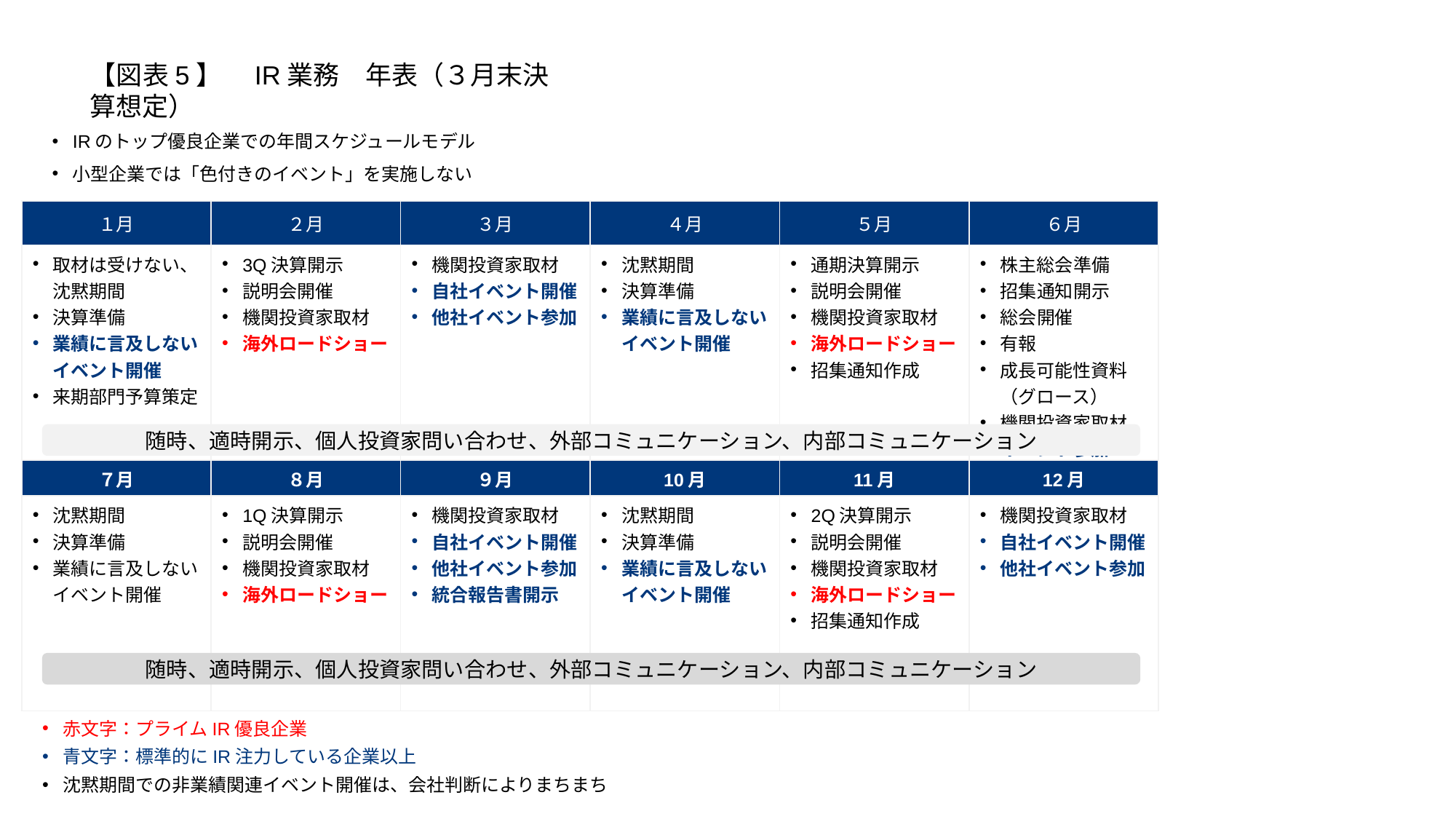

【図表5】　IR業務　年表（３月末決算想定）
IRのトップ優良企業での年間スケジュールモデル
小型企業では「色付きのイベント」を実施しない
| １月 | ２月 | ３月 | ４月 | ５月 | ６月 |
| --- | --- | --- | --- | --- | --- |
| 取材は受けない、沈黙期間 決算準備 業績に言及しないイベント開催 来期部門予算策定 | 3Q決算開示 説明会開催 機関投資家取材 海外ロードショー | 機関投資家取材 自社イベント開催 他社イベント参加 | 沈黙期間 決算準備 業績に言及しないイベント開催 | 通期決算開示 説明会開催 機関投資家取材 海外ロードショー 招集通知作成 | 株主総会準備 招集通知開示 総会開催 有報 成長可能性資料（グロース） 機関投資家取材 イベント参加 |
| ７月 | ８月 | ９月 | 10月 | 11月 | 12月 |
| 沈黙期間 決算準備 業績に言及しないイベント開催 | 1Q決算開示 説明会開催 機関投資家取材 海外ロードショー | 機関投資家取材 自社イベント開催 他社イベント参加 統合報告書開示 | 沈黙期間 決算準備 業績に言及しないイベント開催 | 2Q決算開示 説明会開催 機関投資家取材 海外ロードショー 招集通知作成 | 機関投資家取材 自社イベント開催 他社イベント参加 |
随時、適時開示、個人投資家問い合わせ、外部コミュニケーション、内部コミュニケーション
随時、適時開示、個人投資家問い合わせ、外部コミュニケーション、内部コミュニケーション
赤文字：プライムIR優良企業
青文字：標準的にIR注力している企業以上
沈黙期間での非業績関連イベント開催は、会社判断によりまちまち